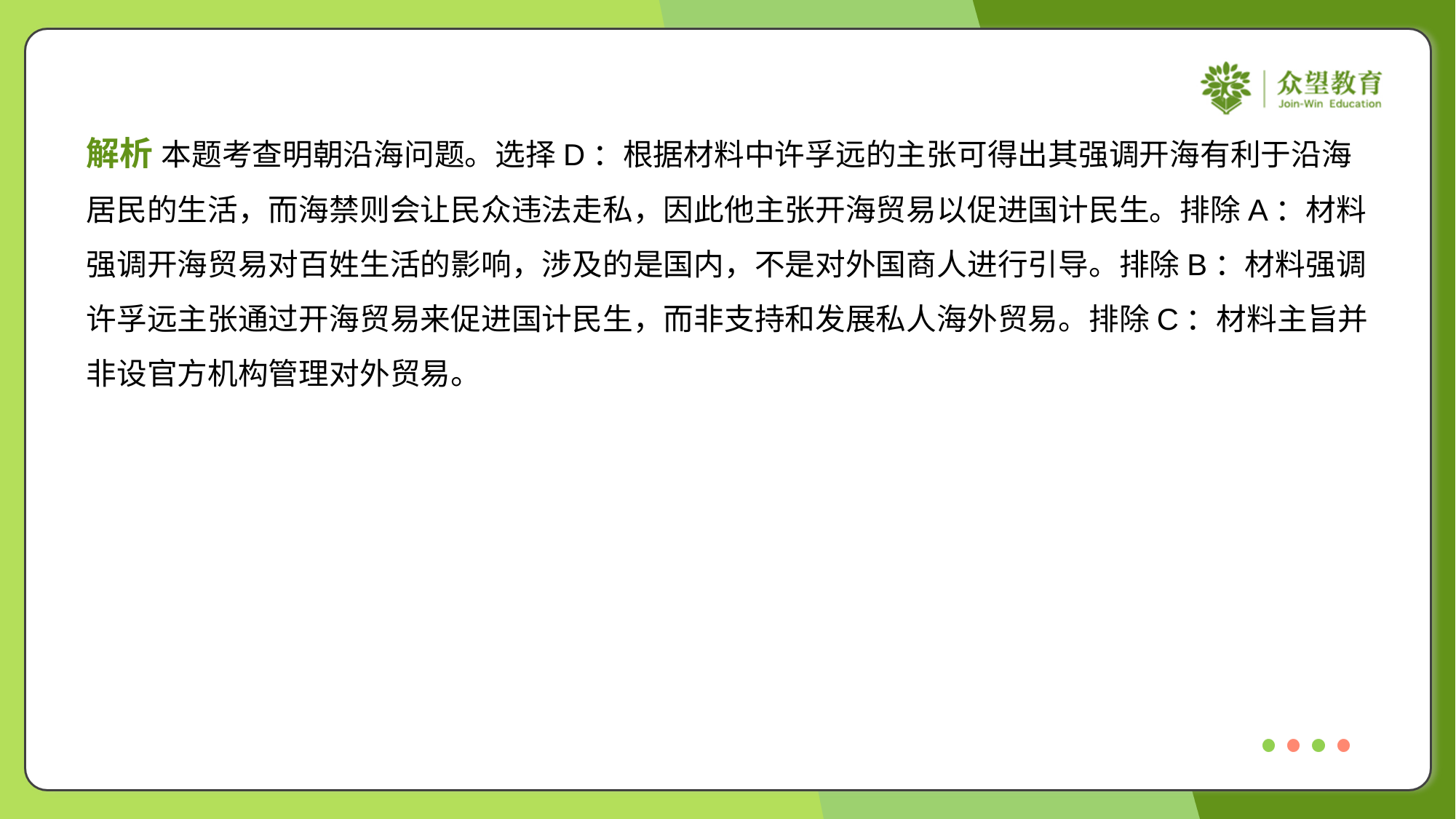

解析 本题考查明朝沿海问题。选择D：根据材料中许孚远的主张可得出其强调开海有利于沿海
居民的生活，而海禁则会让民众违法走私，因此他主张开海贸易以促进国计民生。排除A：材料
强调开海贸易对百姓生活的影响，涉及的是国内，不是对外国商人进行引导。排除B：材料强调
许孚远主张通过开海贸易来促进国计民生，而非支持和发展私人海外贸易。排除C：材料主旨并
非设官方机构管理对外贸易。